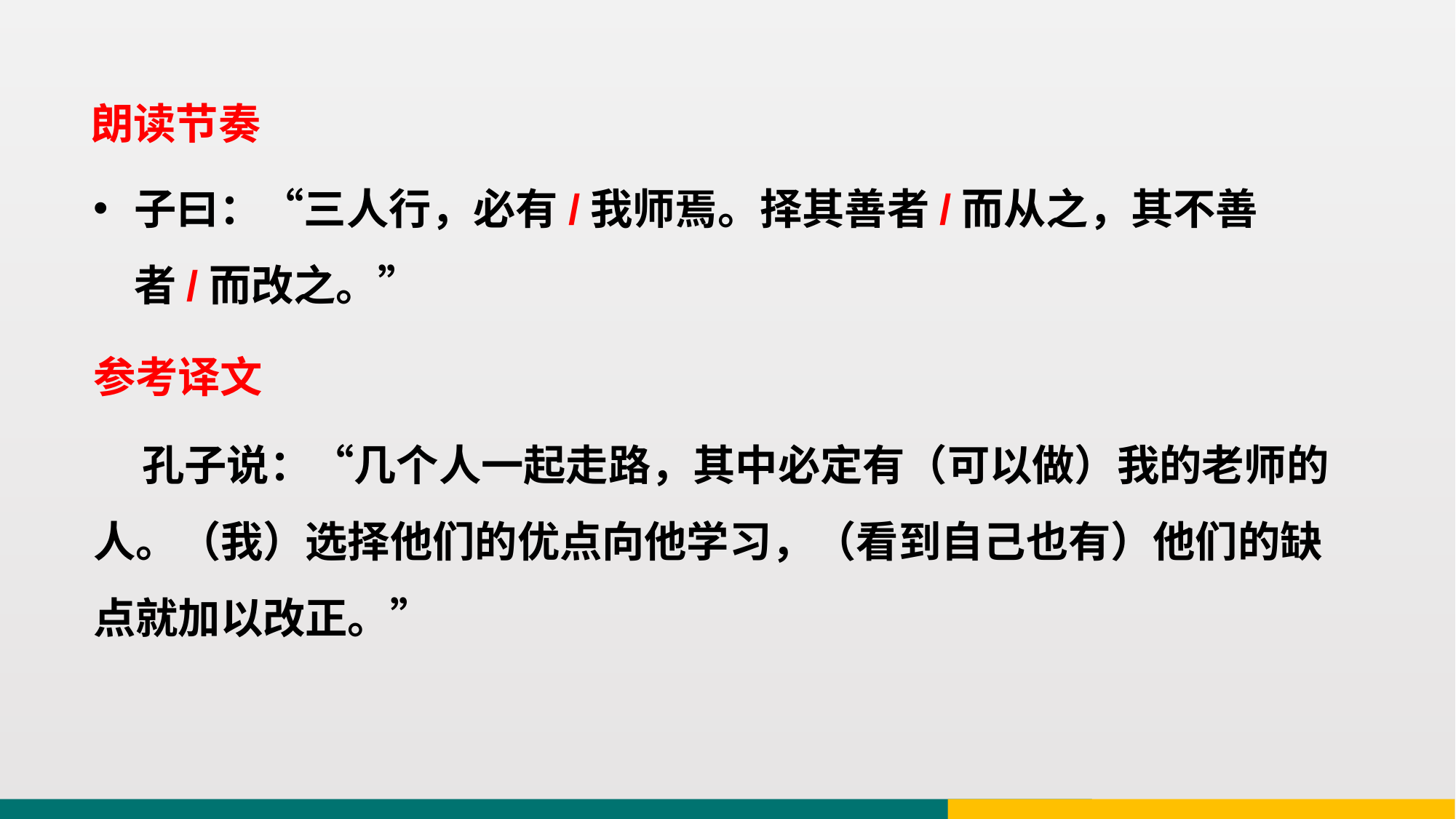

朗读节奏
子曰：“三人行，必有/我师焉。择其善者/而从之，其不善者/而改之。”
参考译文
    孔子说：“几个人一起走路，其中必定有（可以做）我的老师的人。（我）选择他们的优点向他学习，（看到自己也有）他们的缺点就加以改正。”